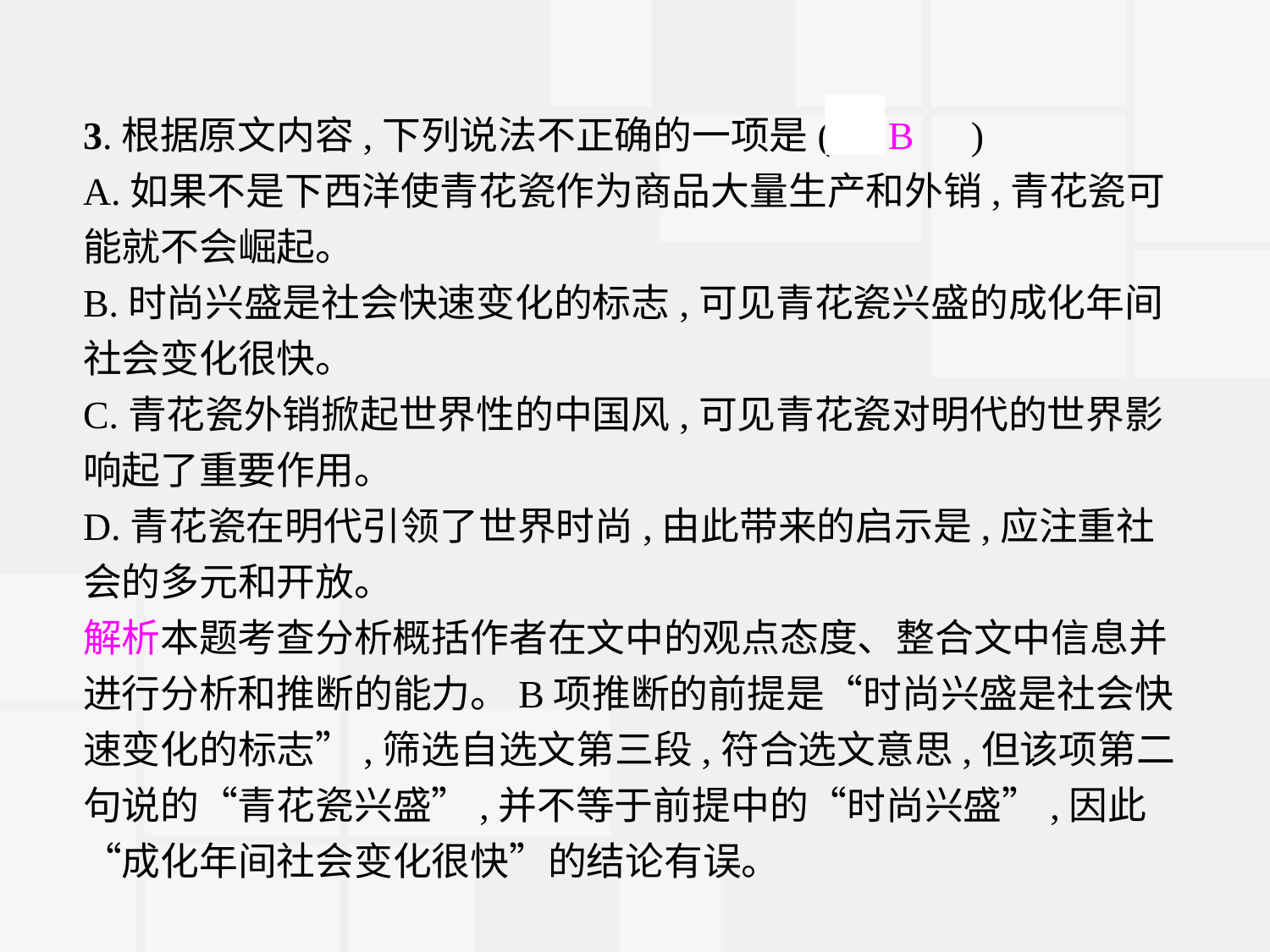

3.根据原文内容,下列说法不正确的一项是(　B　)
A.如果不是下西洋使青花瓷作为商品大量生产和外销,青花瓷可能就不会崛起。
B.时尚兴盛是社会快速变化的标志,可见青花瓷兴盛的成化年间社会变化很快。
C.青花瓷外销掀起世界性的中国风,可见青花瓷对明代的世界影响起了重要作用。
D.青花瓷在明代引领了世界时尚,由此带来的启示是,应注重社会的多元和开放。
解析本题考查分析概括作者在文中的观点态度、整合文中信息并进行分析和推断的能力。B项推断的前提是“时尚兴盛是社会快速变化的标志”,筛选自选文第三段,符合选文意思,但该项第二句说的“青花瓷兴盛”,并不等于前提中的“时尚兴盛”,因此“成化年间社会变化很快”的结论有误。